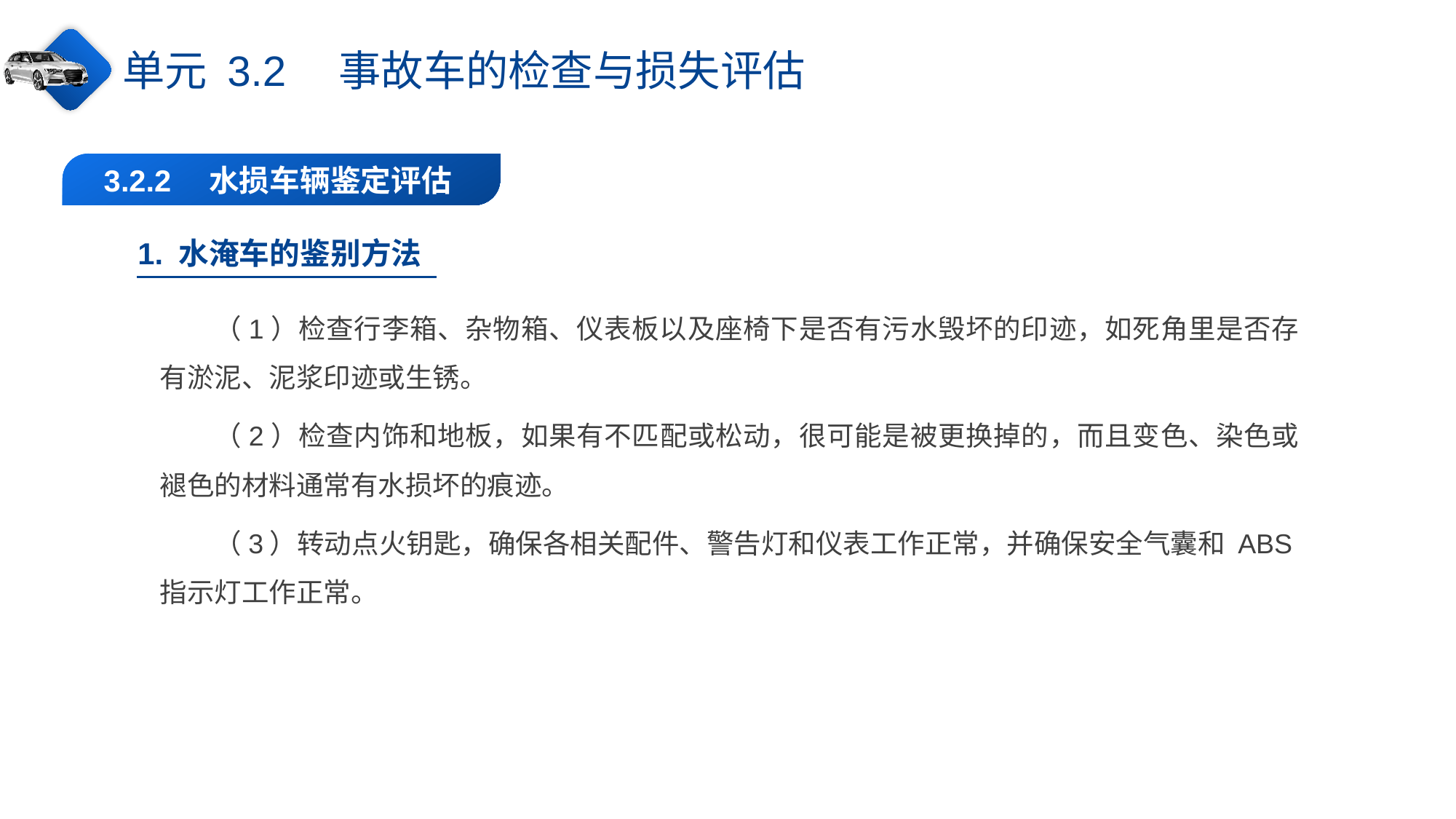

单元 3.2　事故车的检查与损失评估
3.2.2　水损车辆鉴定评估
1. 水淹车的鉴别方法
（1）检查行李箱、杂物箱、仪表板以及座椅下是否有污水毁坏的印迹，如死角里是否存有淤泥、泥浆印迹或生锈。
（2）检查内饰和地板，如果有不匹配或松动，很可能是被更换掉的，而且变色、染色或褪色的材料通常有水损坏的痕迹。
（3）转动点火钥匙，确保各相关配件、警告灯和仪表工作正常，并确保安全气囊和 ABS指示灯工作正常。